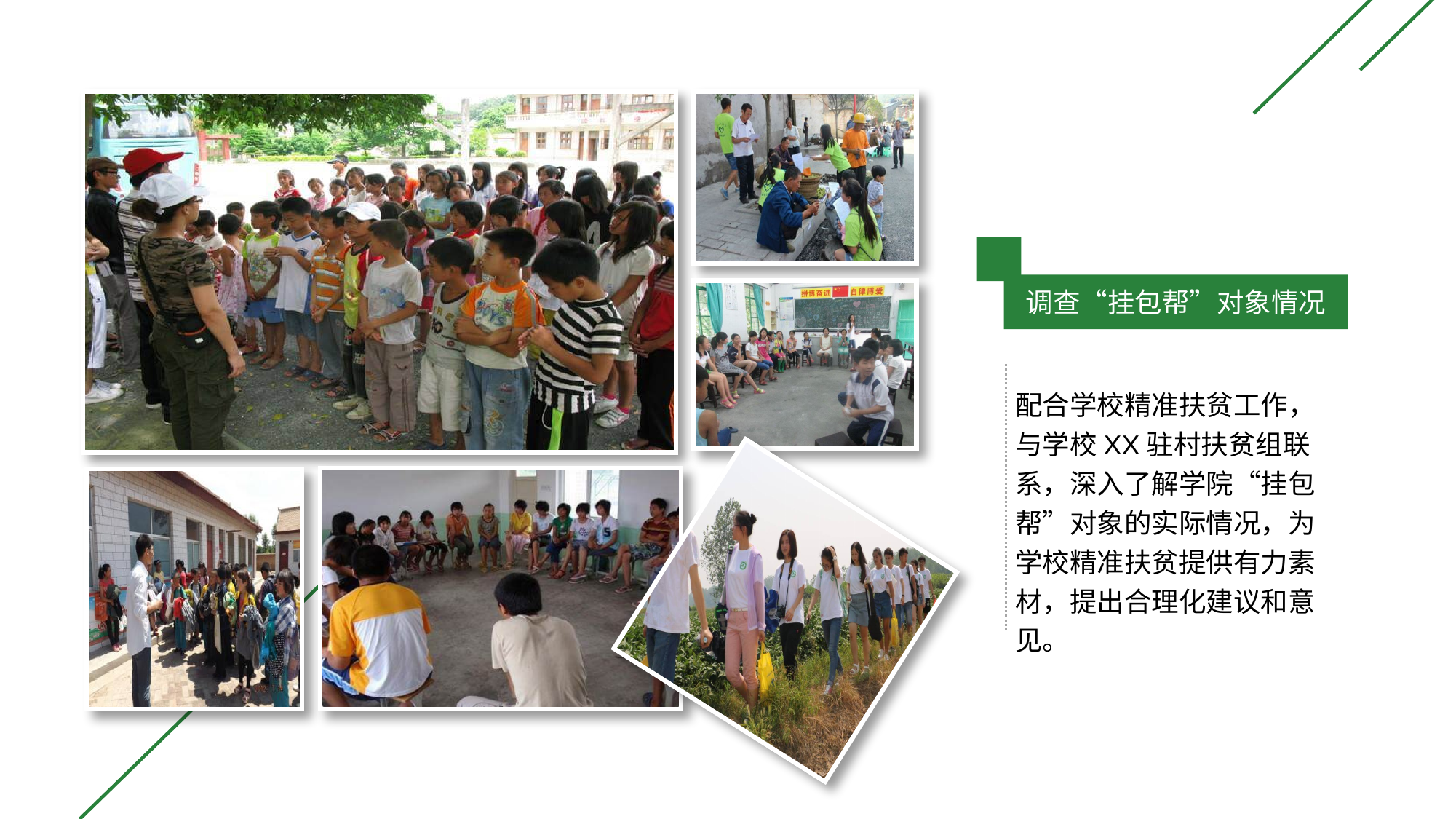

调查“挂包帮”对象情况

配合学校精准扶贫工作，与学校XX驻村扶贫组联系，深入了解学院“挂包帮”对象的实际情况，为学校精准扶贫提供有力素材，提出合理化建议和意见。